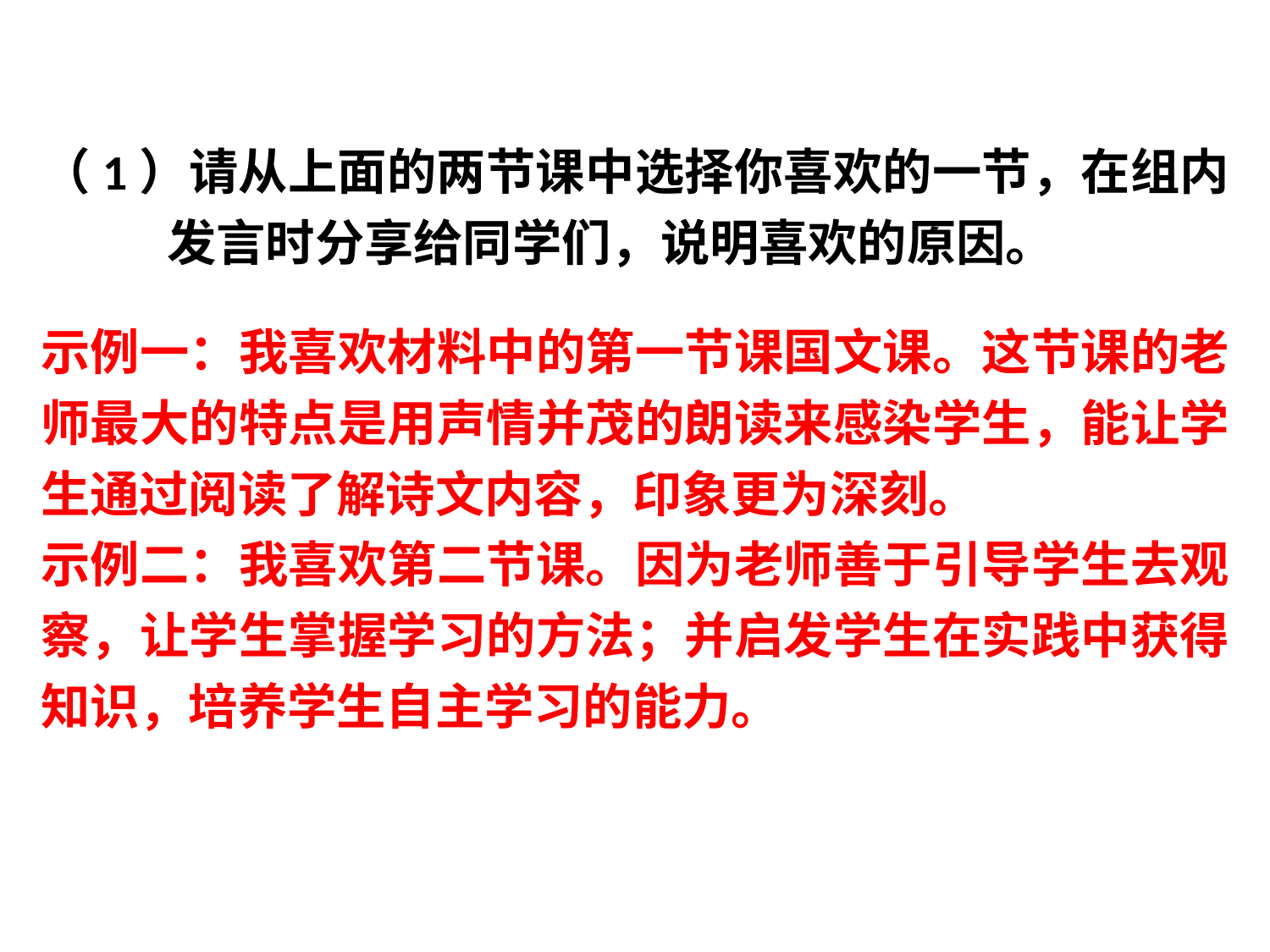

（1）请从上面的两节课中选择你喜欢的一节，在组内发言时分享给同学们，说明喜欢的原因。
示例一：我喜欢材料中的第一节课国文课。这节课的老师最大的特点是用声情并茂的朗读来感染学生，能让学生通过阅读了解诗文内容，印象更为深刻。
示例二：我喜欢第二节课。因为老师善于引导学生去观察，让学生掌握学习的方法；并启发学生在实践中获得知识，培养学生自主学习的能力。